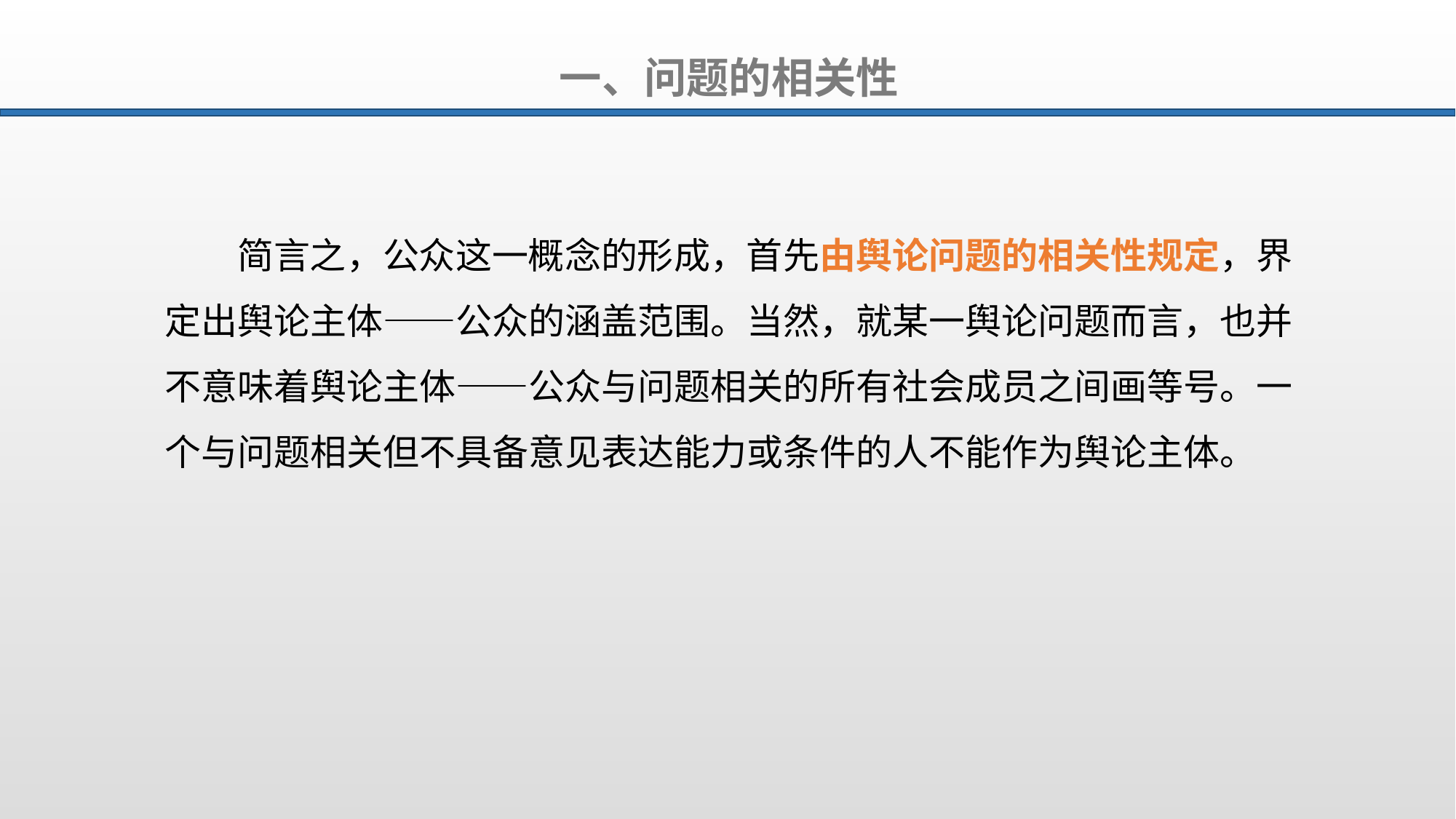

一、问题的相关性

简言之，公众这一概念的形成，首先由舆论问题的相关性规定，界定出舆论主体——公众的涵盖范围。当然，就某一舆论问题而言，也并不意味着舆论主体——公众与问题相关的所有社会成员之间画等号。一个与问题相关但不具备意见表达能力或条件的人不能作为舆论主体。